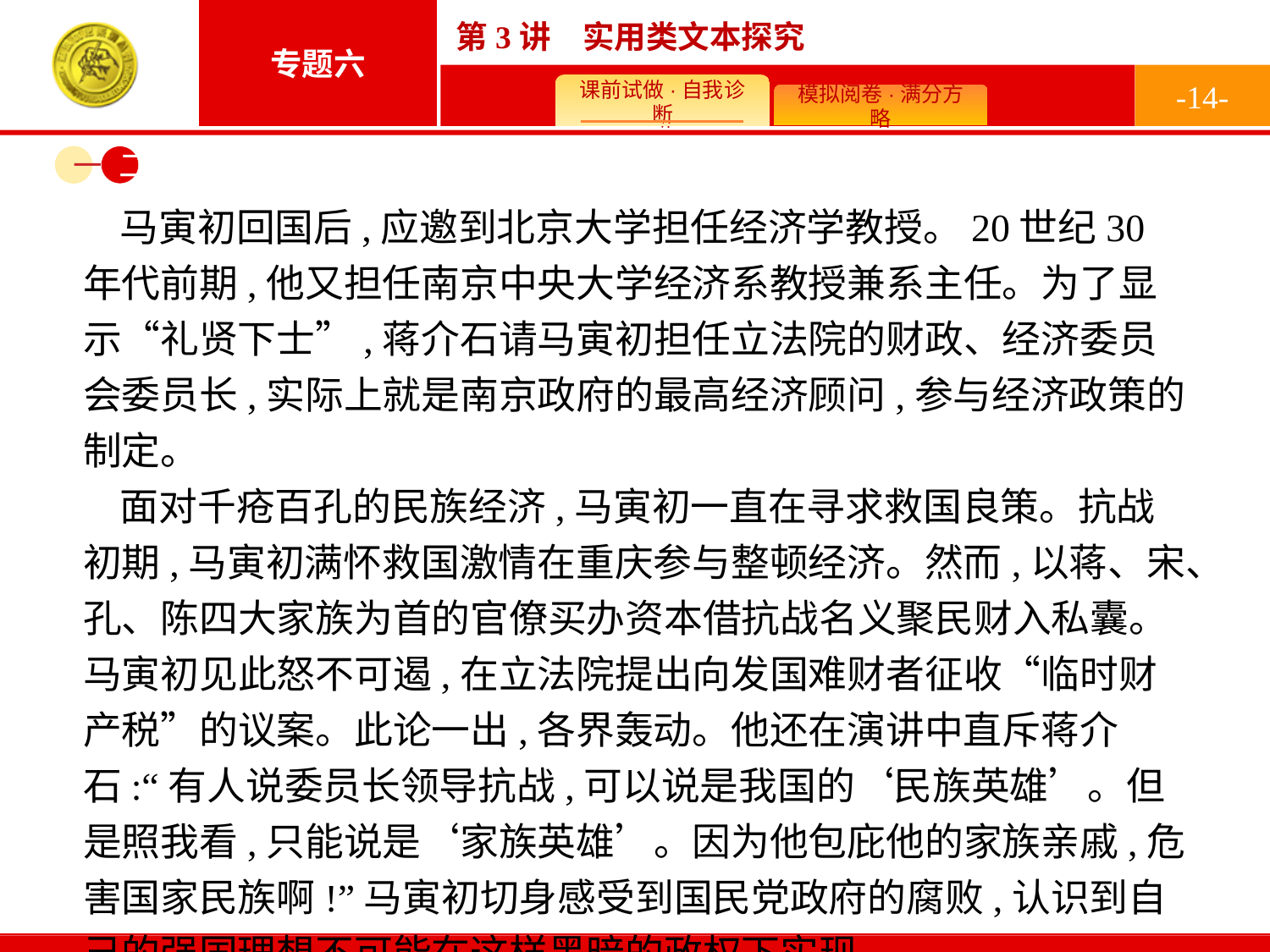

-14-
一
二
马寅初回国后,应邀到北京大学担任经济学教授。20世纪30年代前期,他又担任南京中央大学经济系教授兼系主任。为了显示“礼贤下士”,蒋介石请马寅初担任立法院的财政、经济委员会委员长,实际上就是南京政府的最高经济顾问,参与经济政策的制定。
面对千疮百孔的民族经济,马寅初一直在寻求救国良策。抗战初期,马寅初满怀救国激情在重庆参与整顿经济。然而,以蒋、宋、孔、陈四大家族为首的官僚买办资本借抗战名义聚民财入私囊。马寅初见此怒不可遏,在立法院提出向发国难财者征收“临时财产税”的议案。此论一出,各界轰动。他还在演讲中直斥蒋介石:“有人说委员长领导抗战,可以说是我国的‘民族英雄’。但是照我看,只能说是‘家族英雄’。因为他包庇他的家族亲戚,危害国家民族啊!”马寅初切身感受到国民党政府的腐败,认识到自己的强国理想不可能在这样黑暗的政权下实现。